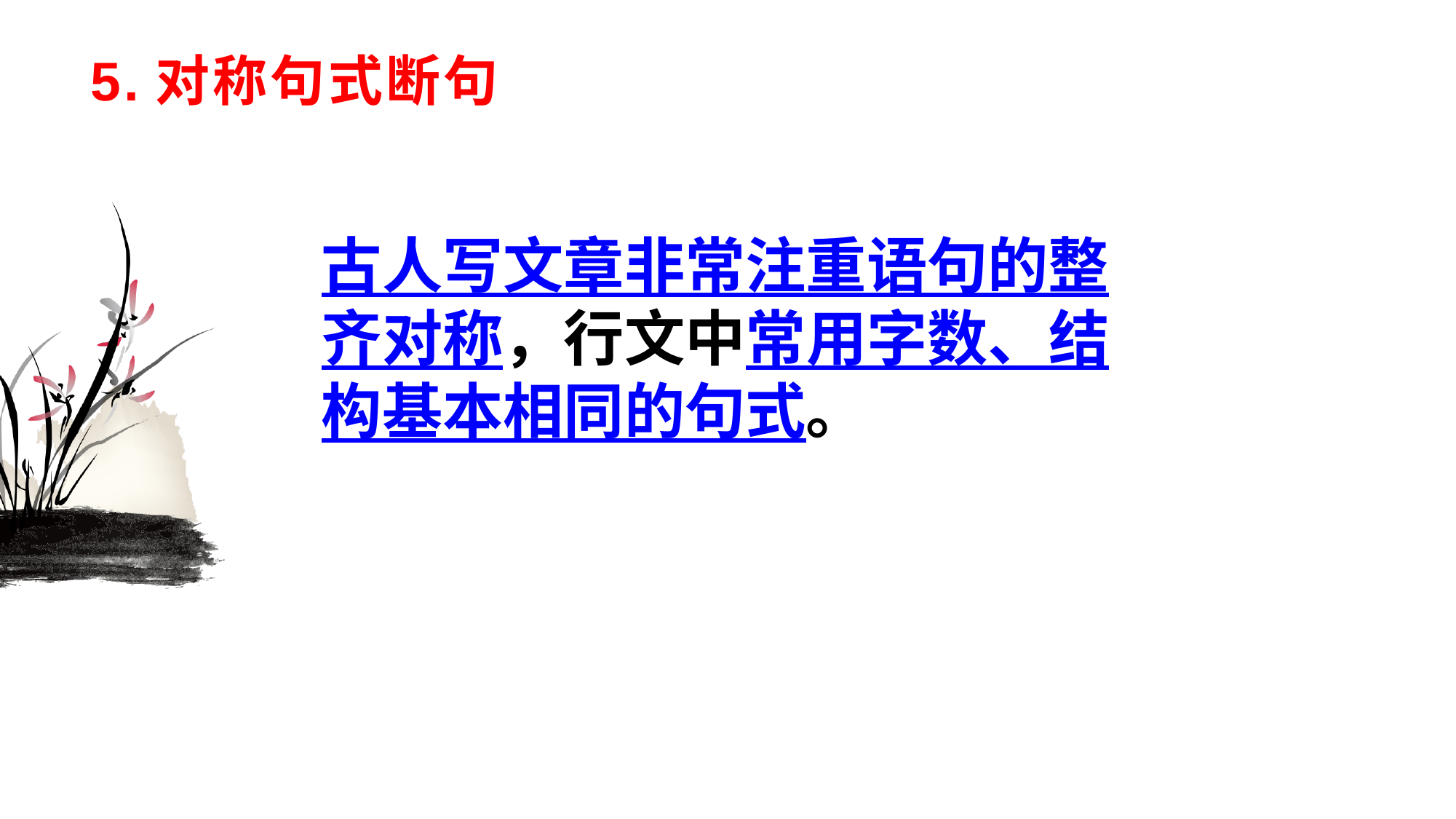

# 5.对称句式断句
古人写文章非常注重语句的整齐对称，行文中常用字数、结构基本相同的句式。